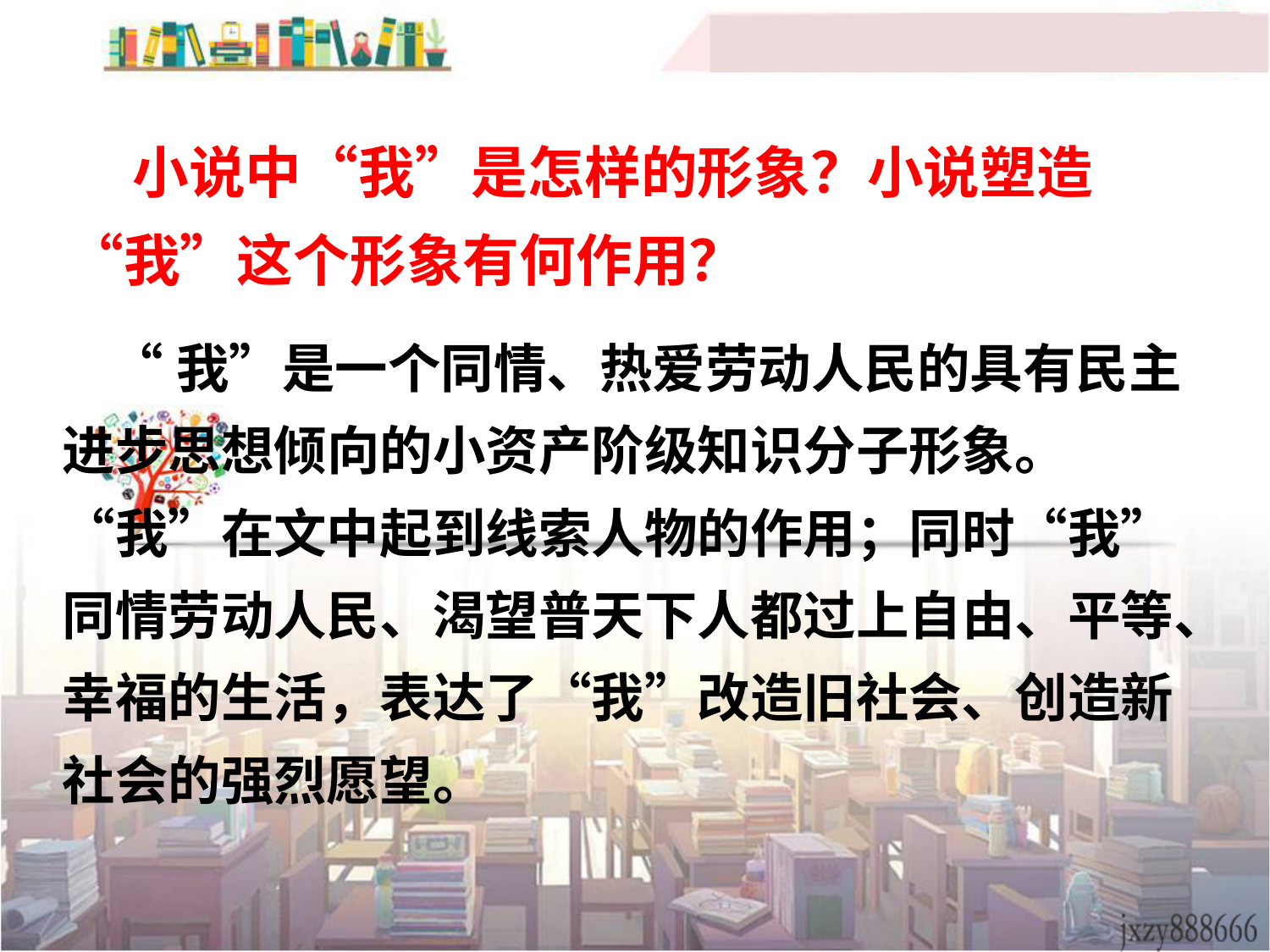

小说中“我”是怎样的形象？小说塑造“我”这个形象有何作用？
    “我”是一个同情、热爱劳动人民的具有民主进步思想倾向的小资产阶级知识分子形象。“我”在文中起到线索人物的作用；同时“我”同情劳动人民、渴望普天下人都过上自由、平等、幸福的生活，表达了“我”改造旧社会、创造新社会的强烈愿望。